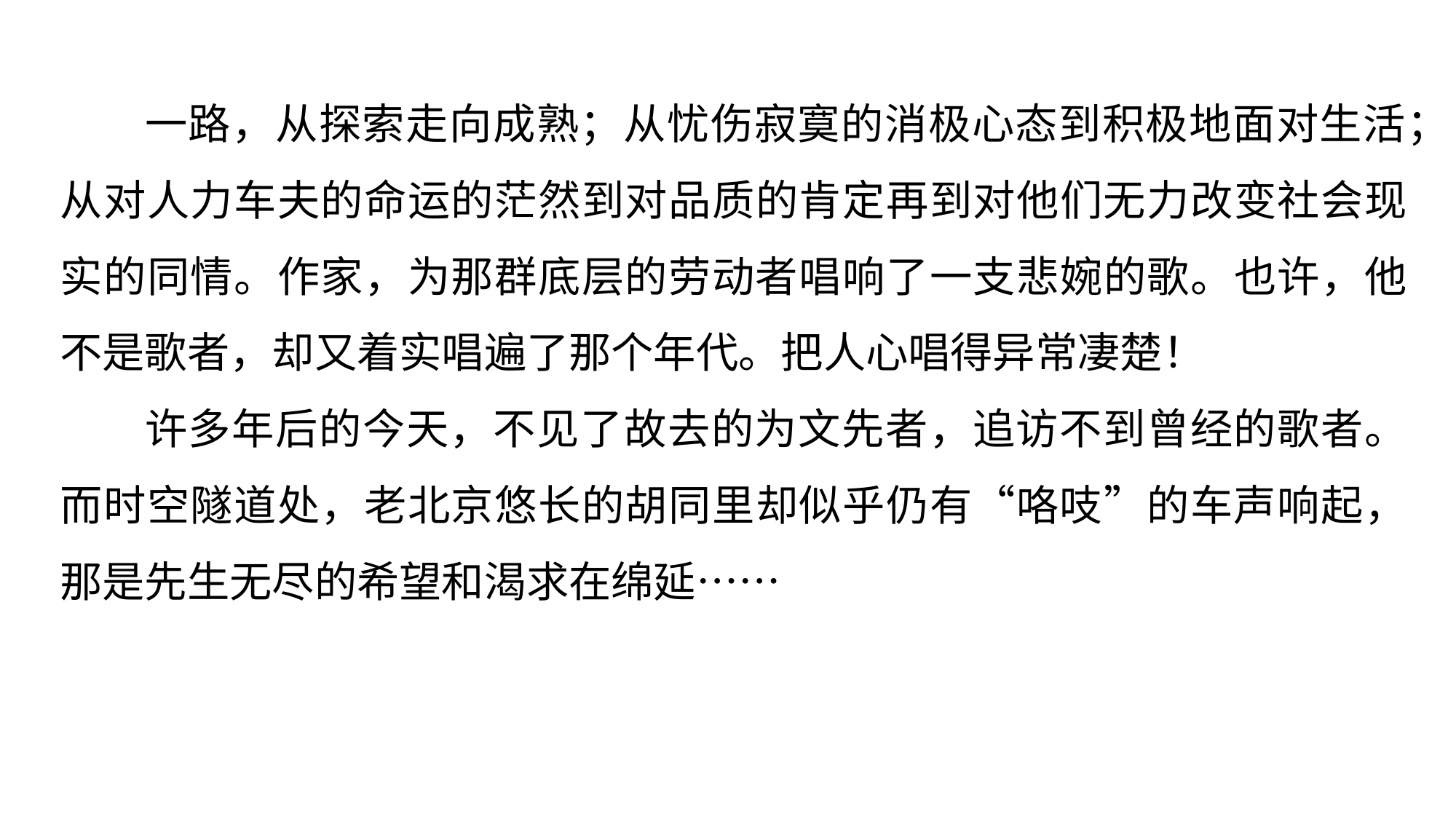

一路，从探索走向成熟；从忧伤寂寞的消极心态到积极地面对生活；从对人力车夫的命运的茫然到对品质的肯定再到对他们无力改变社会现实的同情。作家，为那群底层的劳动者唱响了一支悲婉的歌。也许，他不是歌者，却又着实唱遍了那个年代。把人心唱得异常凄楚！
许多年后的今天，不见了故去的为文先者，追访不到曾经的歌者。而时空隧道处，老北京悠长的胡同里却似乎仍有“咯吱”的车声响起，那是先生无尽的希望和渴求在绵延……